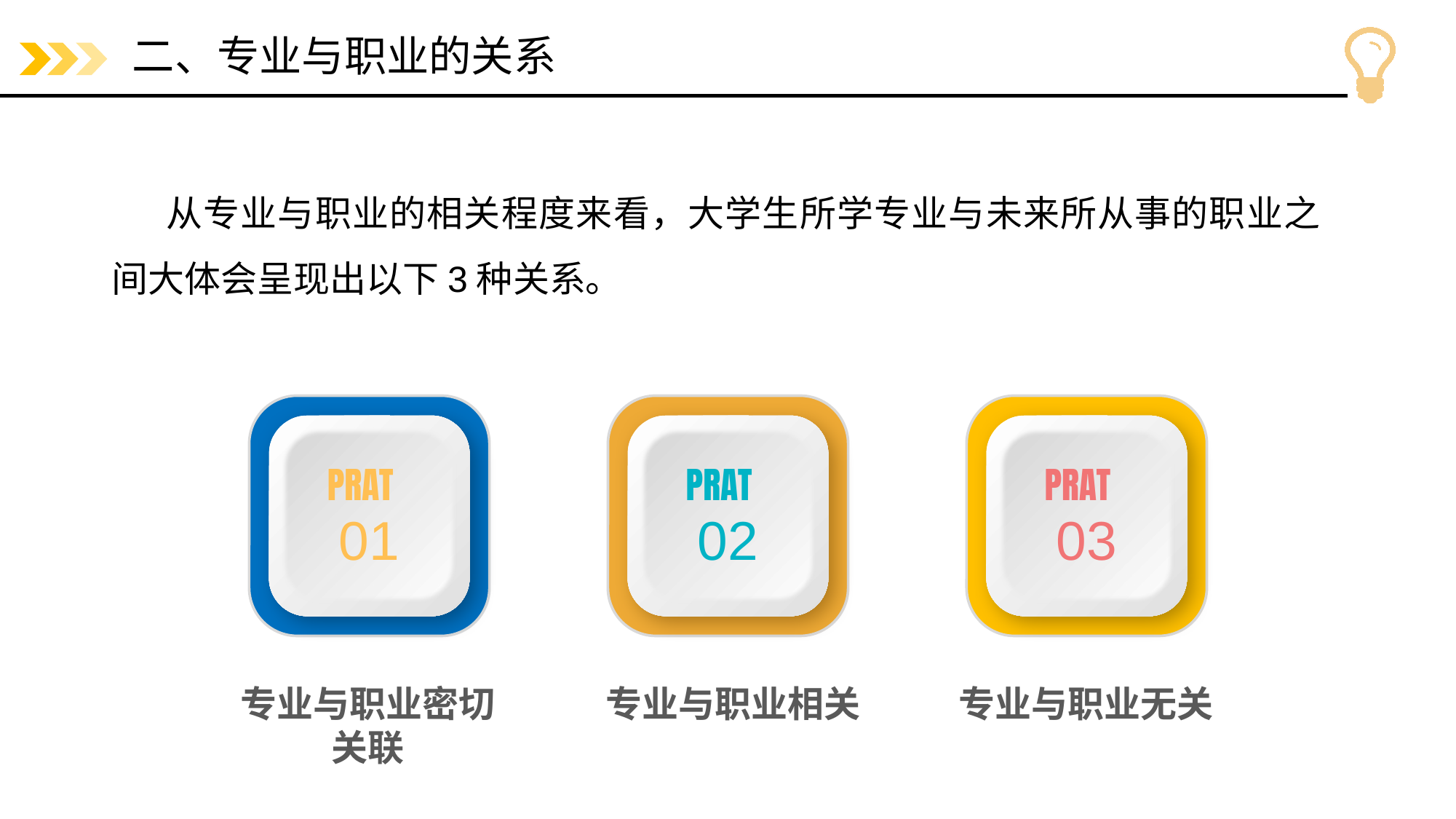

24
# 二、专业与职业的关系
从专业与职业的相关程度来看，大学生所学专业与未来所从事的职业之间大体会呈现出以下3种关系。

PRAT
01
PRAT
02
PRAT
03
专业与职业密切关联
专业与职业相关
专业与职业无关